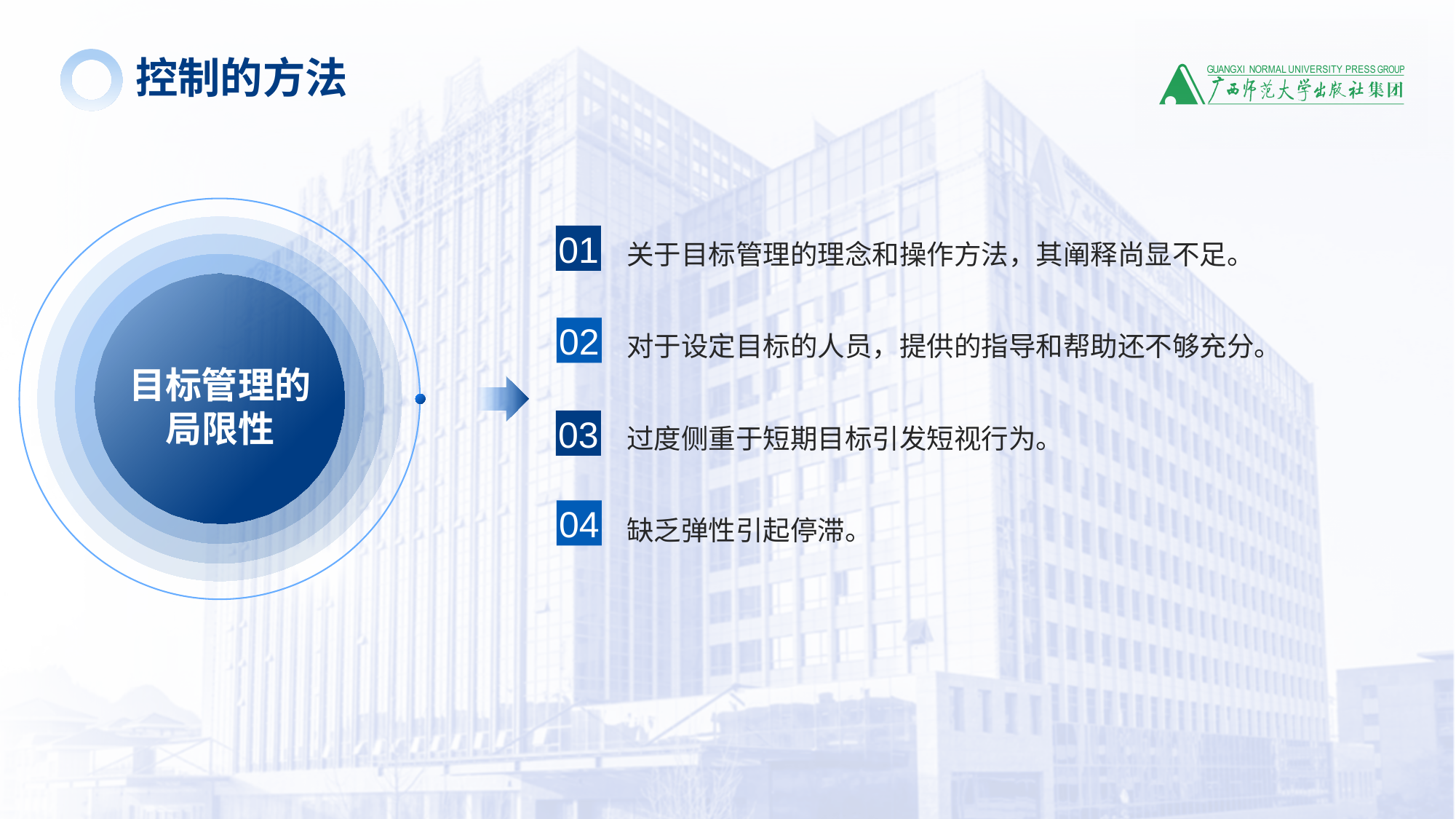

控制的方法

关于目标管理的理念和操作方法，其阐释尚显不足。
01

对于设定目标的人员，提供的指导和帮助还不够充分。
02
目标管理的局限性

过度侧重于短期目标引发短视行为。
03
缺乏弹性引起停滞。
04